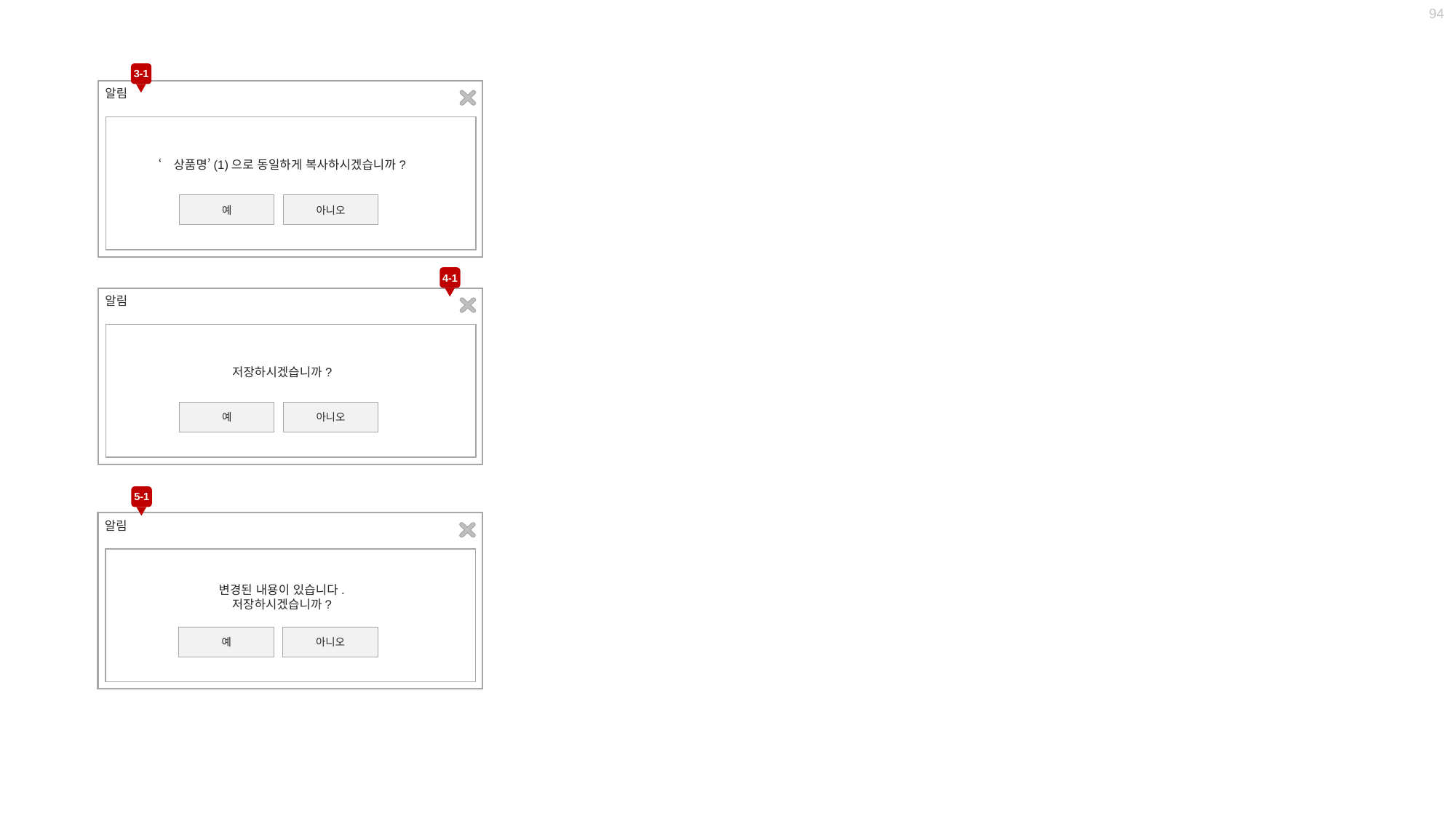

94
3-1

알림

‘상품명’(1)으로 동일하게 복사하시겠습니까?
아니오
예
4-1

알림

저장하시겠습니까?
아니오
예
5-1

알림

변경된 내용이 있습니다.
저장하시겠습니까?
아니오
예